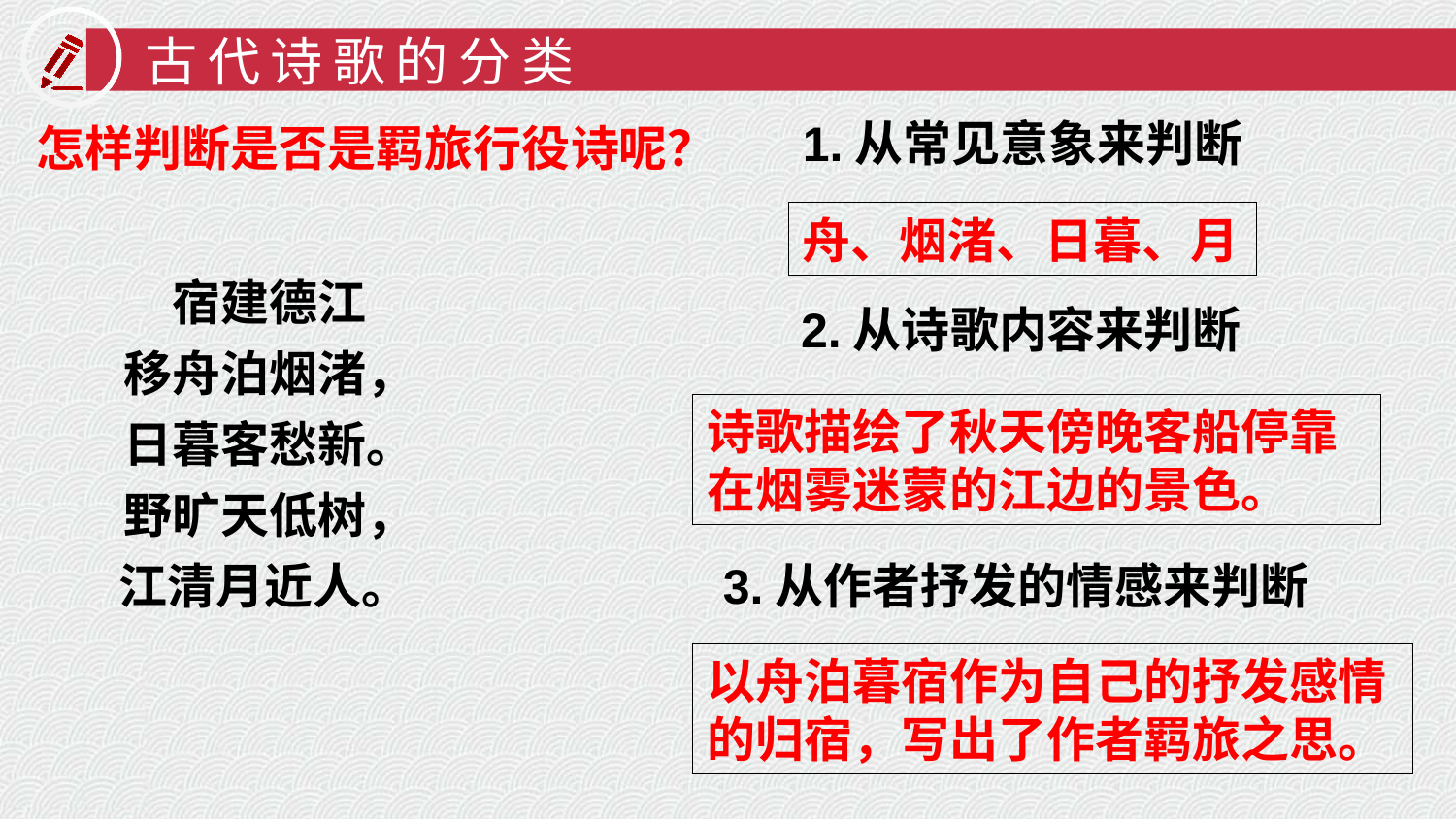

古代诗歌的分类

1.从常见意象来判断
怎样判断是否是羁旅行役诗呢？
舟、烟渚、日暮、月
宿建德江
移舟泊烟渚，
日暮客愁新。
野旷天低树，
江清月近人。
2.从诗歌内容来判断
诗歌描绘了秋天傍晚客船停靠在烟雾迷蒙的江边的景色。
3.从作者抒发的情感来判断
以舟泊暮宿作为自己的抒发感情的归宿，写出了作者羁旅之思。